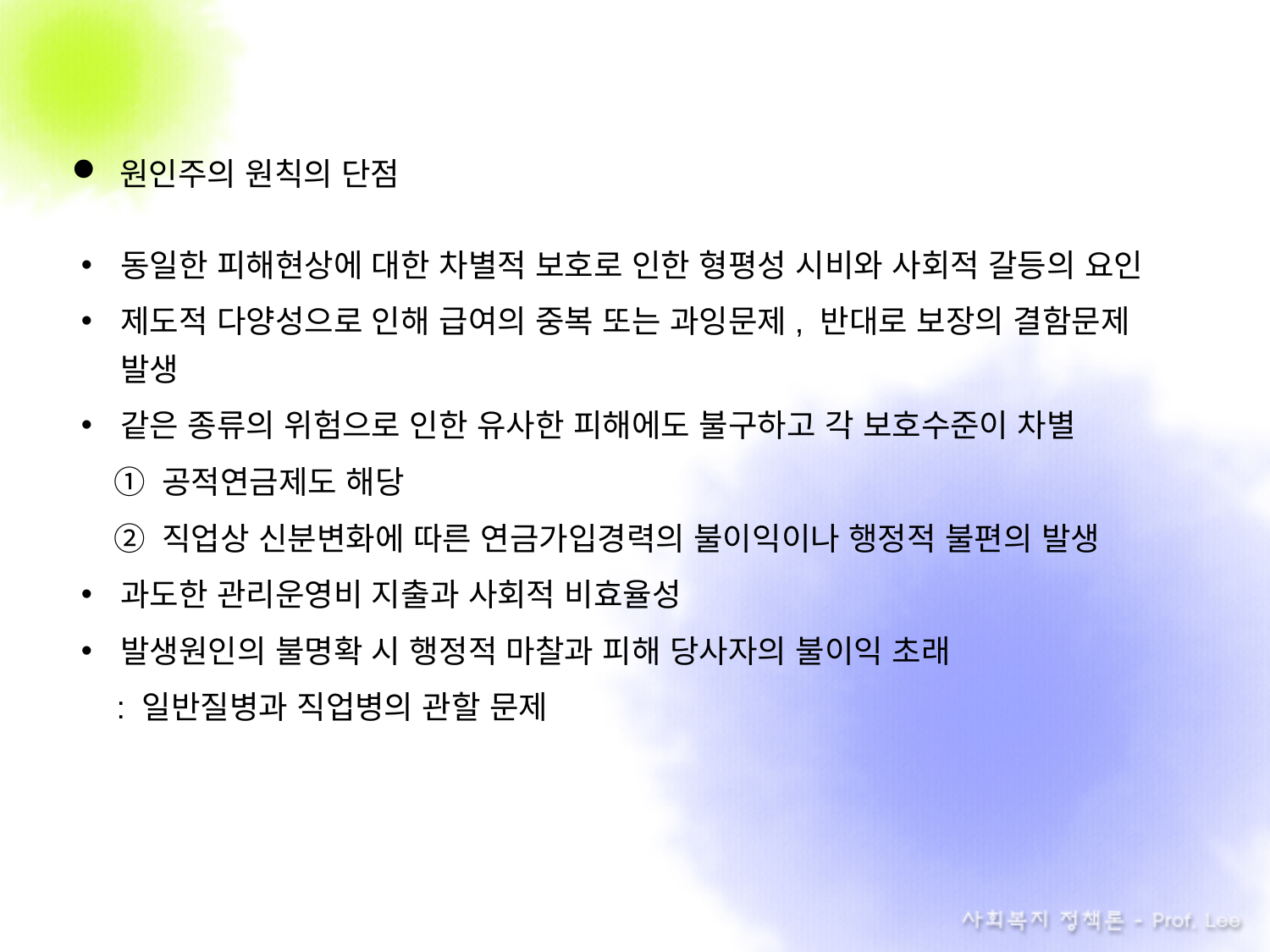

원인주의 원칙의 단점

동일한 피해현상에 대한 차별적 보호로 인한 형평성 시비와 사회적 갈등의 요인
제도적 다양성으로 인해 급여의 중복 또는 과잉문제, 반대로 보장의 결함문제 발생
같은 종류의 위험으로 인한 유사한 피해에도 불구하고 각 보호수준이 차별
 ① 공적연금제도 해당
 ② 직업상 신분변화에 따른 연금가입경력의 불이익이나 행정적 불편의 발생
과도한 관리운영비 지출과 사회적 비효율성
발생원인의 불명확 시 행정적 마찰과 피해 당사자의 불이익 초래
    : 일반질병과 직업병의 관할 문제